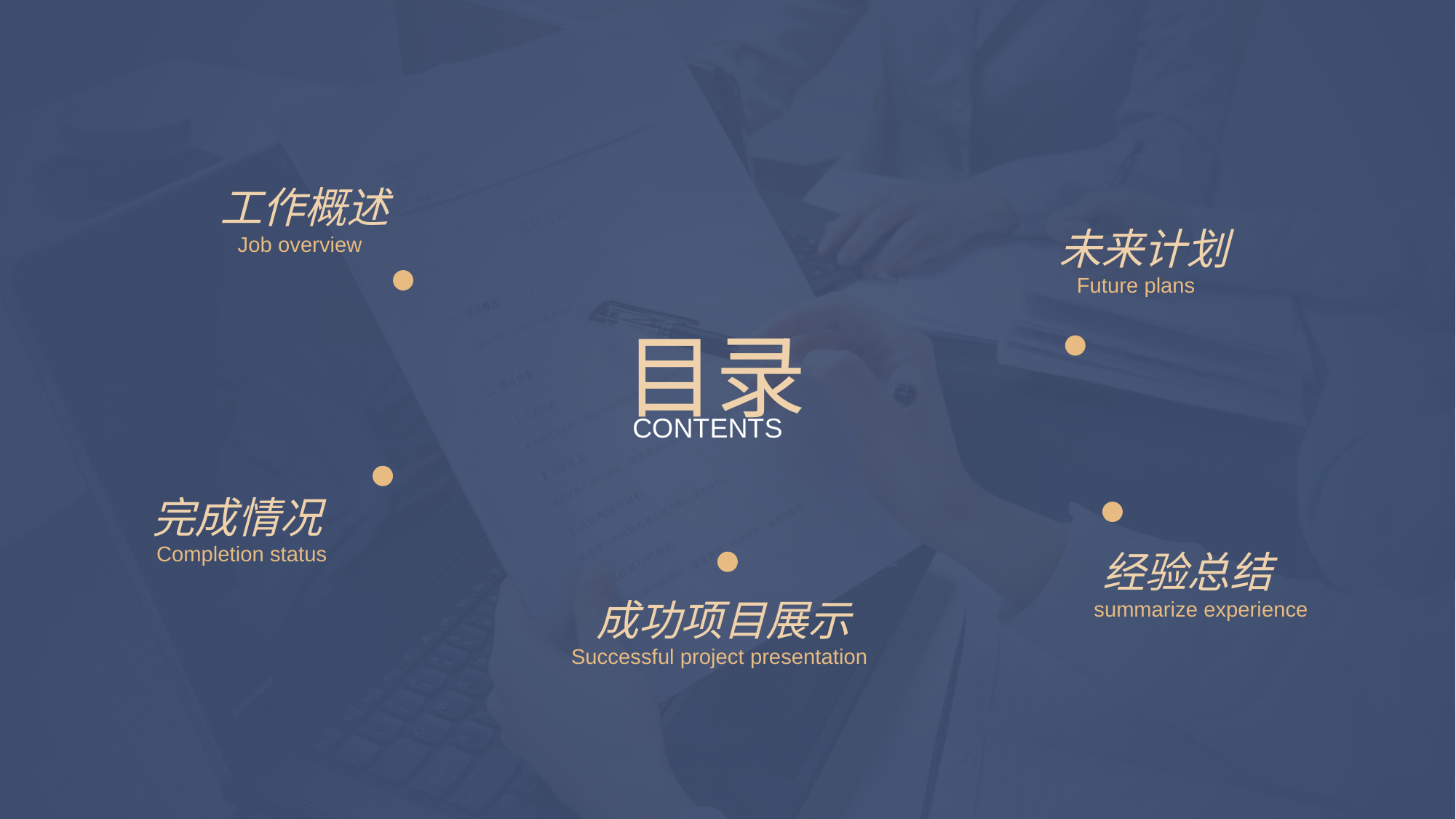

工作概述
未来计划
Job overview
Future plans

目录

CONTENTS

完成情况

Completion status
经验总结

成功项目展示
summarize experience
Successful project presentation